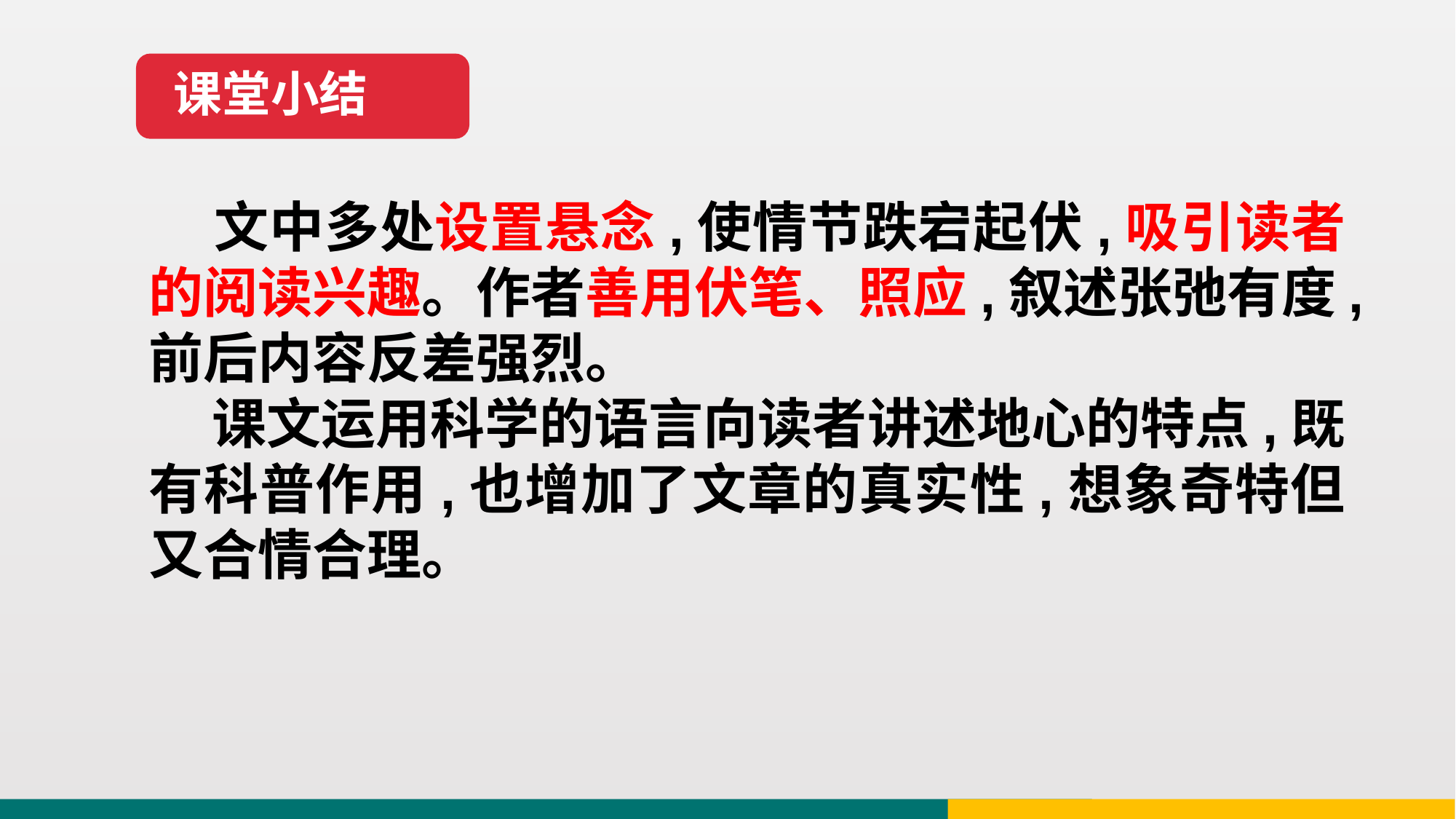

课堂小结
    文中多处设置悬念,使情节跌宕起伏,吸引读者的阅读兴趣。作者善用伏笔、照应,叙述张弛有度,前后内容反差强烈。
    课文运用科学的语言向读者讲述地心的特点,既有科普作用,也增加了文章的真实性,想象奇特但又合情合理。